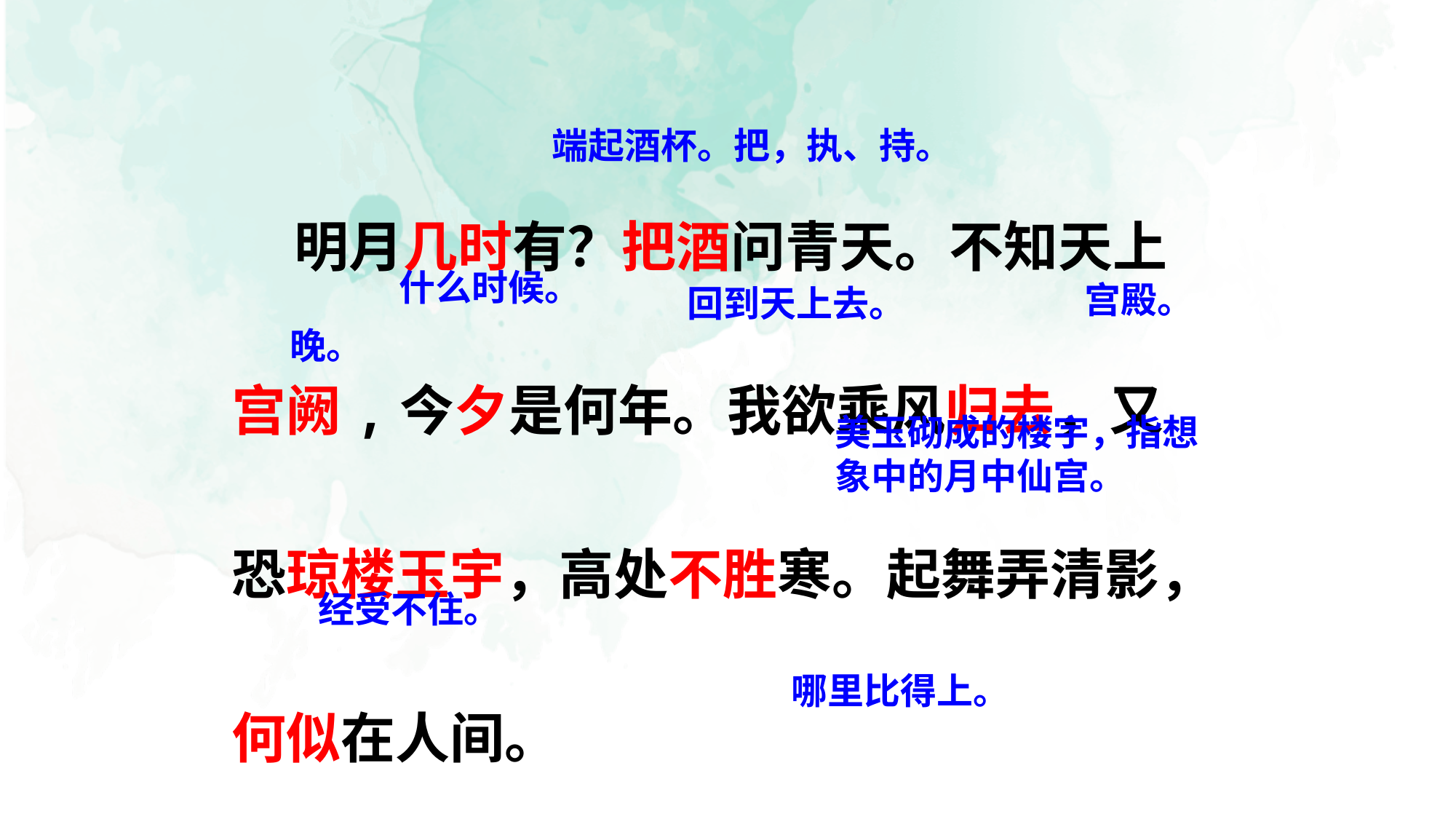

明月几时有？把酒问青天。不知天上宫阙,今夕是何年。我欲乘风归去，又恐琼楼玉宇，高处不胜寒。起舞弄清影，何似在人间。
端起酒杯。把，执、持。
什么时候。
宫殿。
回到天上去。
晚。
美玉砌成的楼宇，指想象中的月中仙宫。
经受不住。
哪里比得上。